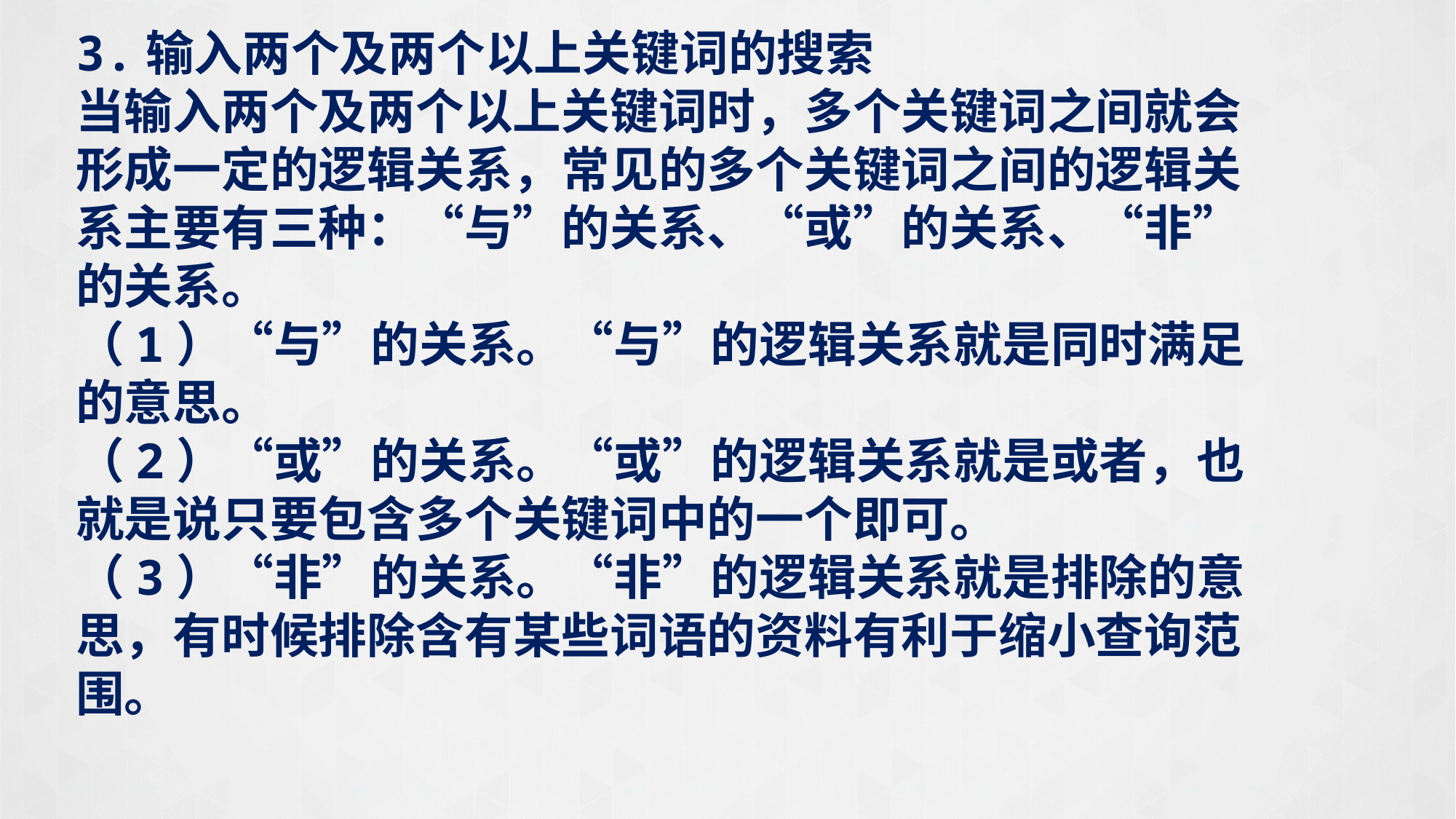

3.输入两个及两个以上关键词的搜索
当输入两个及两个以上关键词时，多个关键词之间就会形成一定的逻辑关系，常见的多个关键词之间的逻辑关系主要有三种：“与”的关系、“或”的关系、“非”的关系。
（1）“与”的关系。“与”的逻辑关系就是同时满足的意思。
（2）“或”的关系。“或”的逻辑关系就是或者，也就是说只要包含多个关键词中的一个即可。
（3）“非”的关系。“非”的逻辑关系就是排除的意思，有时候排除含有某些词语的资料有利于缩小查询范围。